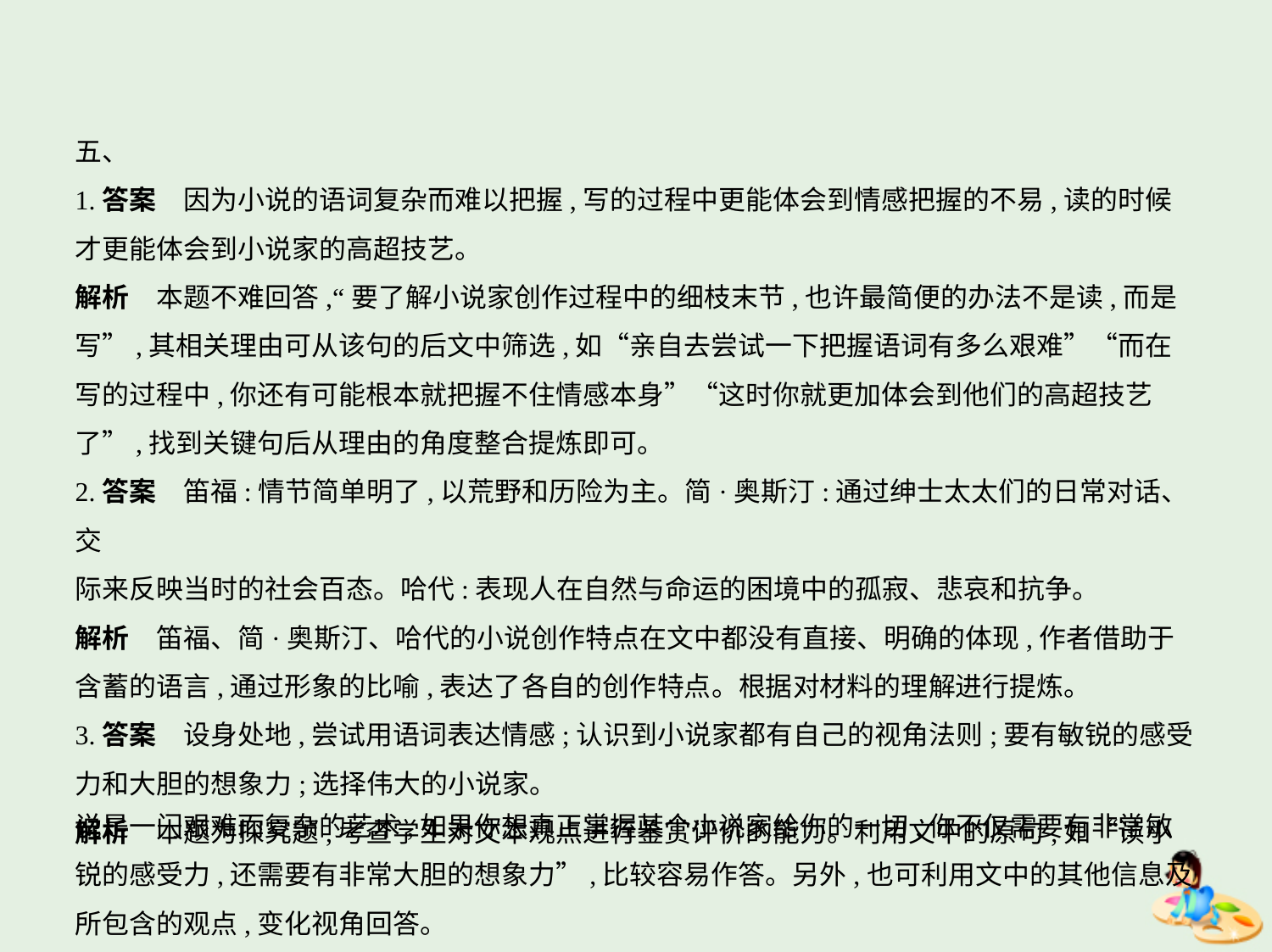

五、
1.答案　因为小说的语词复杂而难以把握,写的过程中更能体会到情感把握的不易,读的时候
才更能体会到小说家的高超技艺。
解析　本题不难回答,“要了解小说家创作过程中的细枝末节,也许最简便的办法不是读,而是
写”,其相关理由可从该句的后文中筛选,如“亲自去尝试一下把握语词有多么艰难”“而在
写的过程中,你还有可能根本就把握不住情感本身”“这时你就更加体会到他们的高超技艺
了”,找到关键句后从理由的角度整合提炼即可。
2.答案　笛福:情节简单明了,以荒野和历险为主。简·奥斯汀:通过绅士太太们的日常对话、交
际来反映当时的社会百态。哈代:表现人在自然与命运的困境中的孤寂、悲哀和抗争。
解析　笛福、简·奥斯汀、哈代的小说创作特点在文中都没有直接、明确的体现,作者借助于
含蓄的语言,通过形象的比喻,表达了各自的创作特点。根据对材料的理解进行提炼。
3.答案　设身处地,尝试用语词表达情感;认识到小说家都有自己的视角法则;要有敏锐的感受
力和大胆的想象力;选择伟大的小说家。
解析　本题为探究题,考查学生对文本观点进行鉴赏评价的能力。利用文中的原句,如“读小
说是一门艰难而复杂的艺术,如果你想真正掌握某个小说家给你的一切,你不仅需要有非常敏
锐的感受力,还需要有非常大胆的想象力”,比较容易作答。另外,也可利用文中的其他信息及
所包含的观点,变化视角回答。